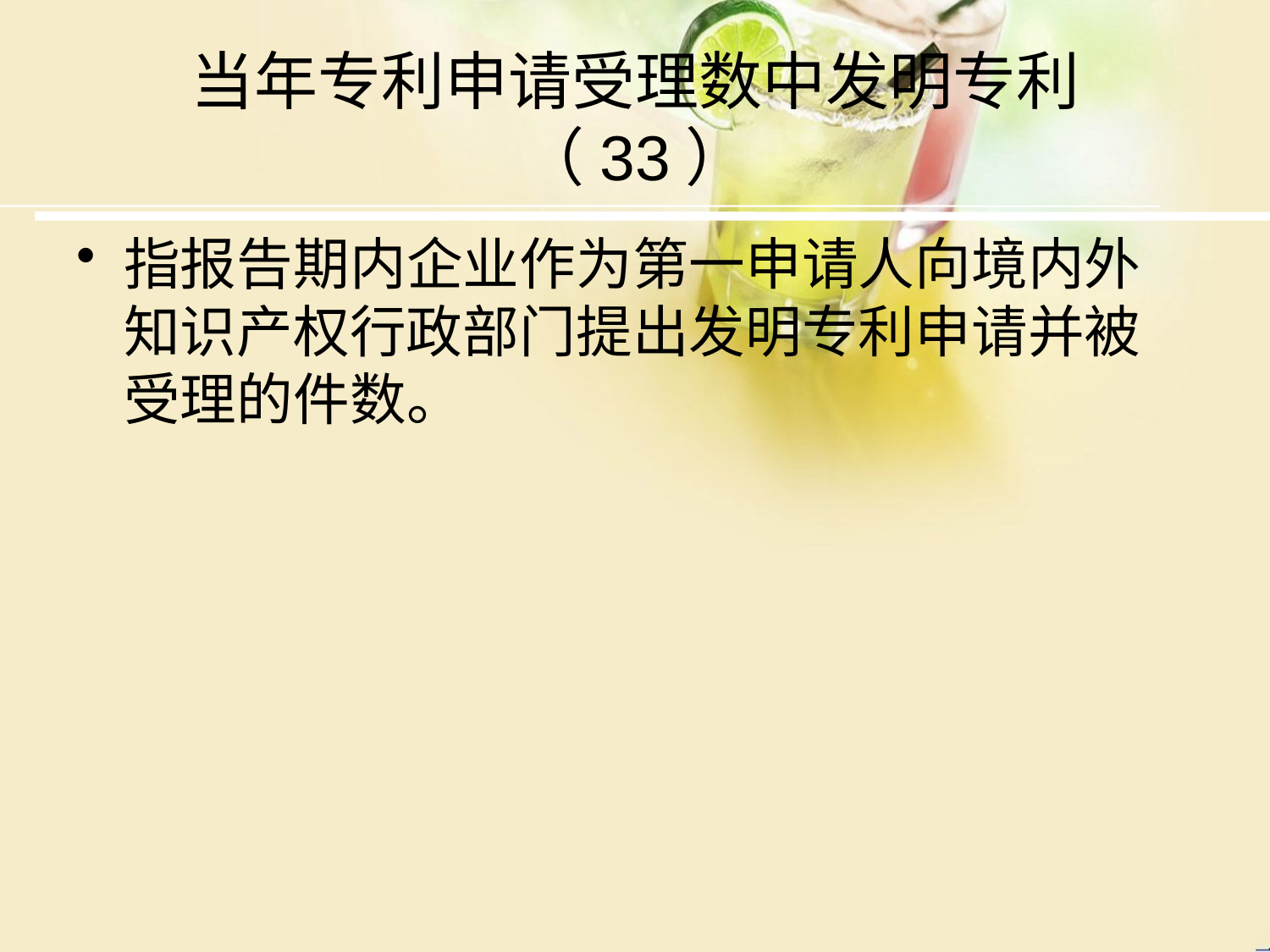

# 当年专利申请受理数中发明专利 （33）
指报告期内企业作为第一申请人向境内外知识产权行政部门提出发明专利申请并被受理的件数。